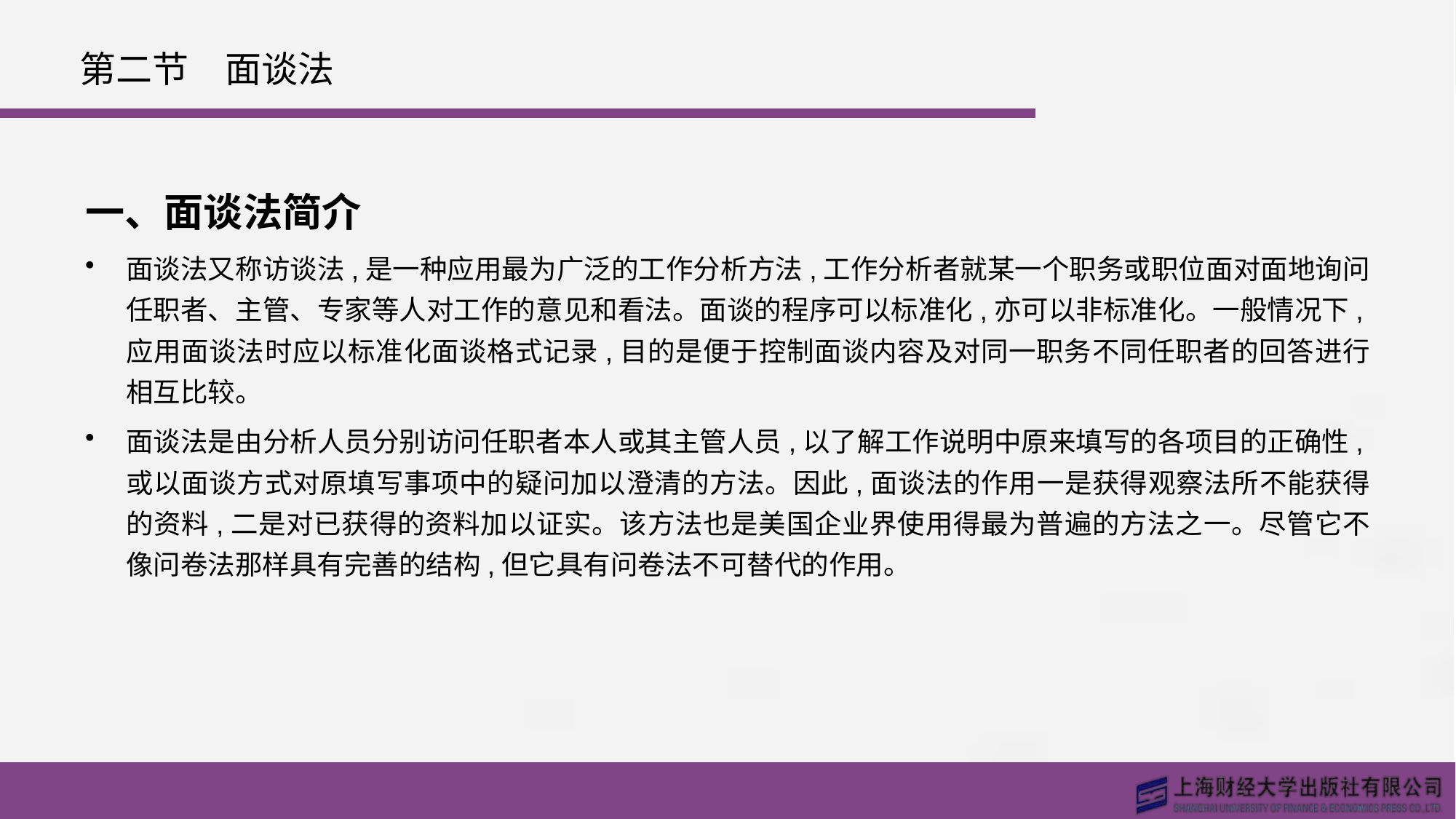

# 第二节　面谈法
一、面谈法简介
面谈法又称访谈法,是一种应用最为广泛的工作分析方法,工作分析者就某一个职务或职位面对面地询问任职者、主管、专家等人对工作的意见和看法。面谈的程序可以标准化,亦可以非标准化。一般情况下,应用面谈法时应以标准化面谈格式记录,目的是便于控制面谈内容及对同一职务不同任职者的回答进行相互比较。
面谈法是由分析人员分别访问任职者本人或其主管人员,以了解工作说明中原来填写的各项目的正确性,或以面谈方式对原填写事项中的疑问加以澄清的方法。因此,面谈法的作用一是获得观察法所不能获得的资料,二是对已获得的资料加以证实。该方法也是美国企业界使用得最为普遍的方法之一。尽管它不像问卷法那样具有完善的结构,但它具有问卷法不可替代的作用。